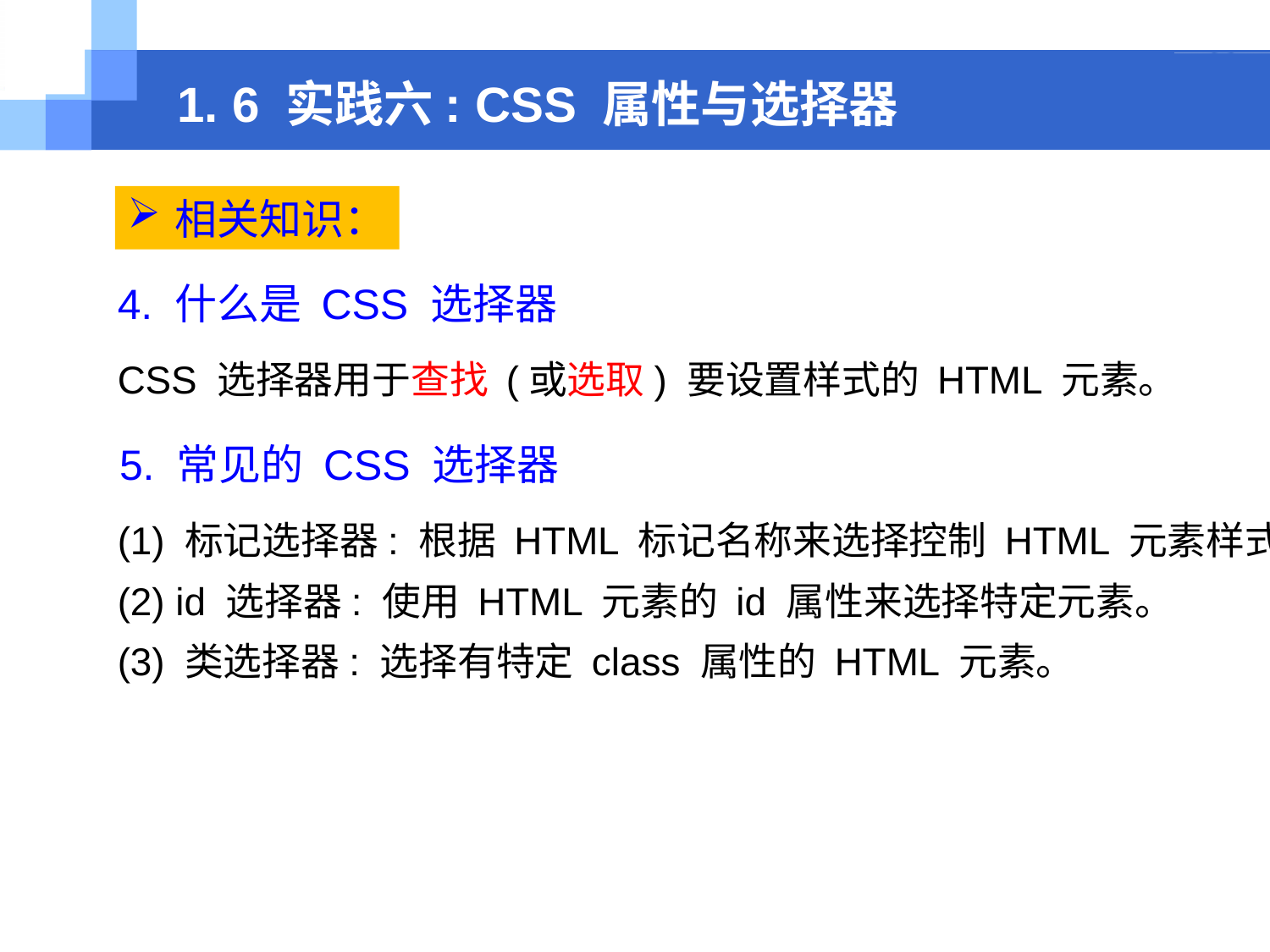

1. 6 实践六: CSS 属性与选择器
相关知识：
4. 什么是 CSS 选择器
CSS 选择器用于查找 (或选取) 要设置样式的 HTML 元素。
5. 常见的 CSS 选择器
(1) 标记选择器: 根据 HTML 标记名称来选择控制 HTML 元素样式。
(2) id 选择器: 使用 HTML 元素的 id 属性来选择特定元素。
(3) 类选择器: 选择有特定 class 属性的 HTML 元素。